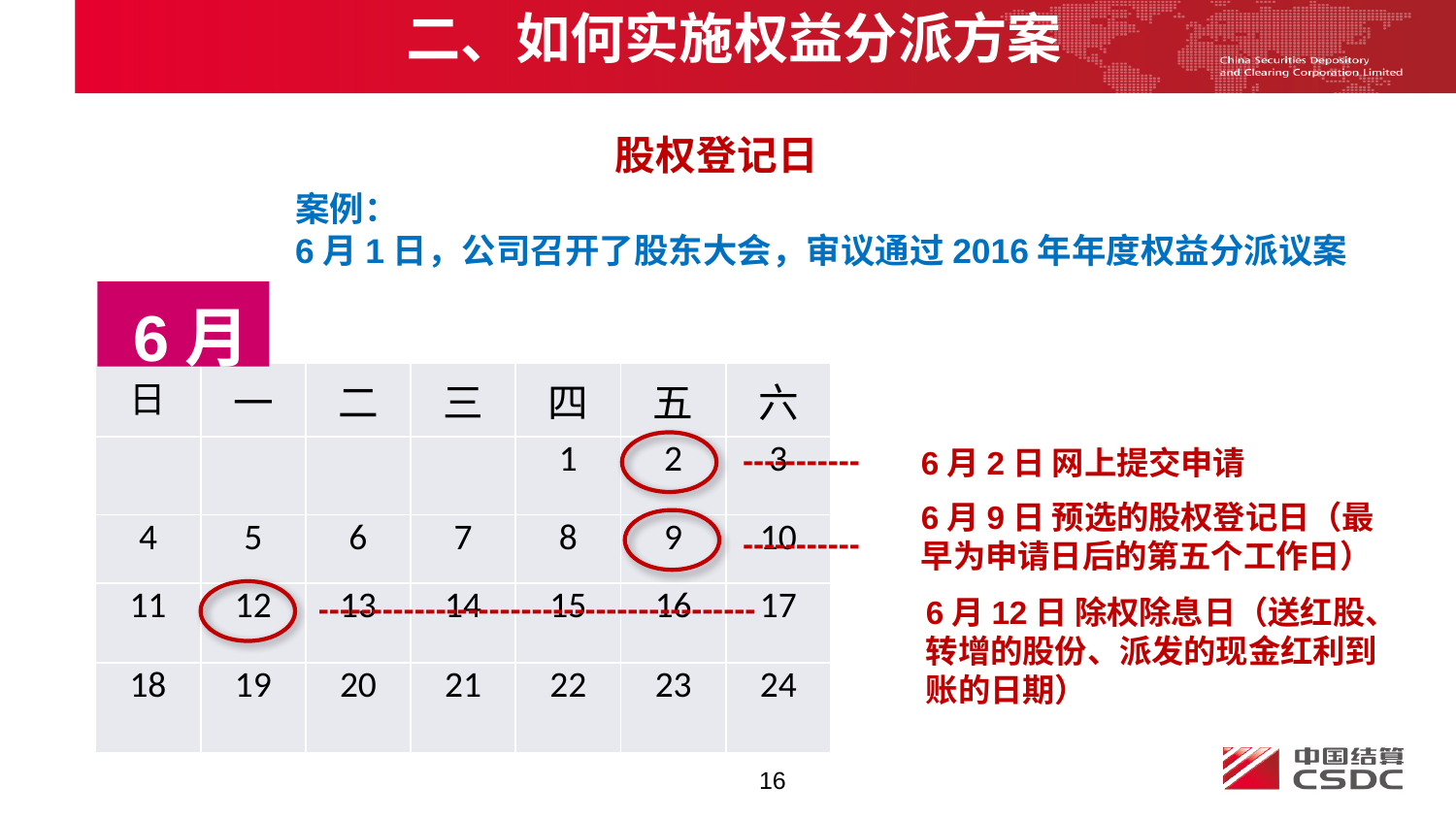

二、如何实施权益分派方案
股权登记日
案例：
6月1日，公司召开了股东大会，审议通过2016年年度权益分派议案

6月
| 日 | 一 | 二 | 三 | 四 | 五 | 六 |
| --- | --- | --- | --- | --- | --- | --- |
|  |  |  |  | 1 | 2 | 3 |
| 4 | 5 | 6 | 7 | 8 | 9 | 10 |
| 11 | 12 | 13 | 14 | 15 | 16 | 17 |
| 18 | 19 | 20 | 21 | 22 | 23 | 24 |
-----------

6月2日 网上提交申请
6月9日 预选的股权登记日（最早为申请日后的第五个工作日）

-----------

-----------------------------------------
6月12日 除权除息日（送红股、转增的股份、派发的现金红利到账的日期）
16